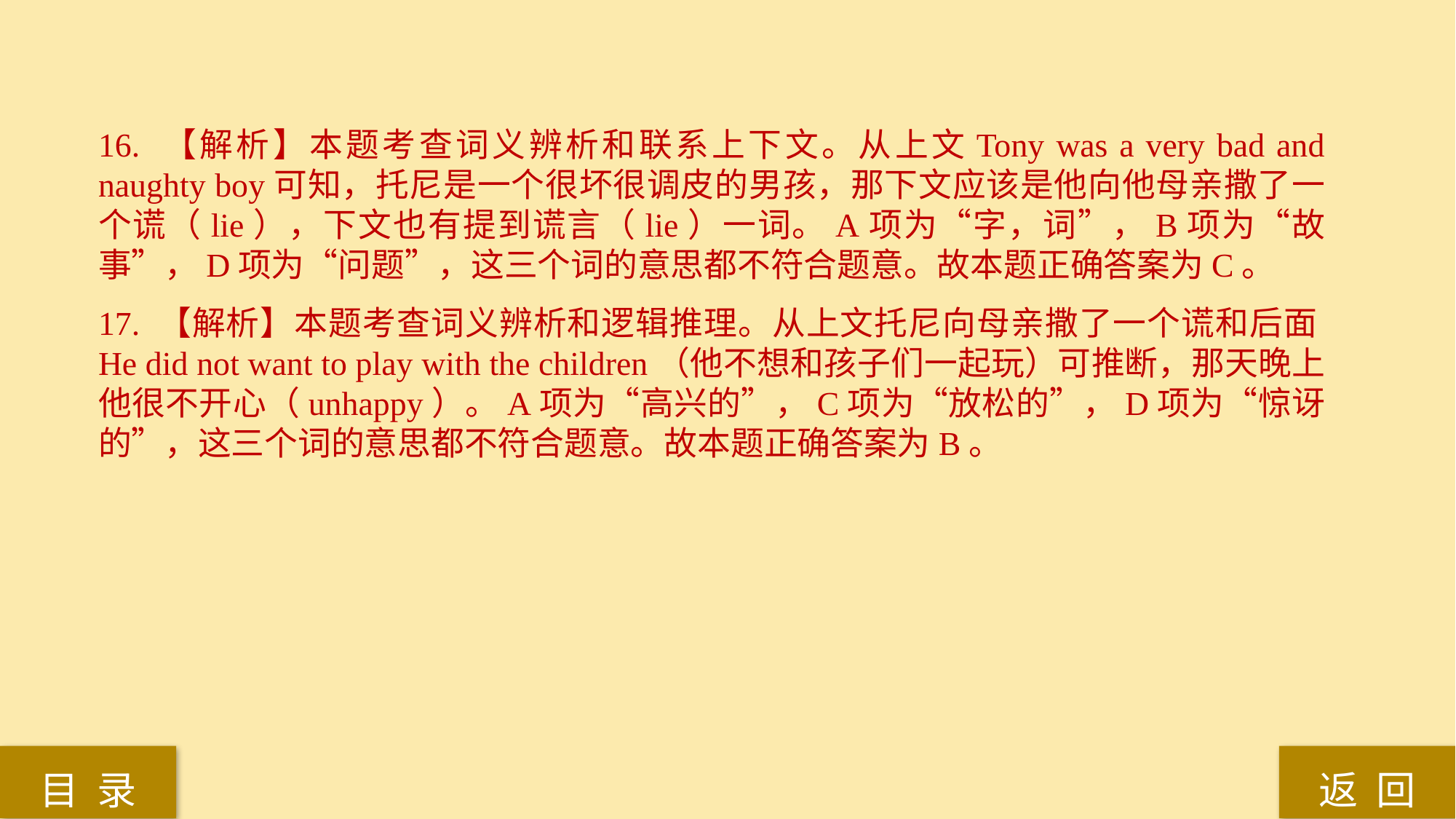

16. 【解析】本题考查词义辨析和联系上下文。从上文Tony was a very bad and naughty boy可知，托尼是一个很坏很调皮的男孩，那下文应该是他向他母亲撒了一个谎（lie），下文也有提到谎言（lie）一词。A项为“字，词”，B项为“故事”，D项为“问题”，这三个词的意思都不符合题意。故本题正确答案为C。
17. 【解析】本题考查词义辨析和逻辑推理。从上文托尼向母亲撒了一个谎和后面He did not want to play with the children（他不想和孩子们一起玩）可推断，那天晚上他很不开心（unhappy）。A项为“高兴的”，C项为“放松的”，D项为“惊讶的”，这三个词的意思都不符合题意。故本题正确答案为B。
返  回